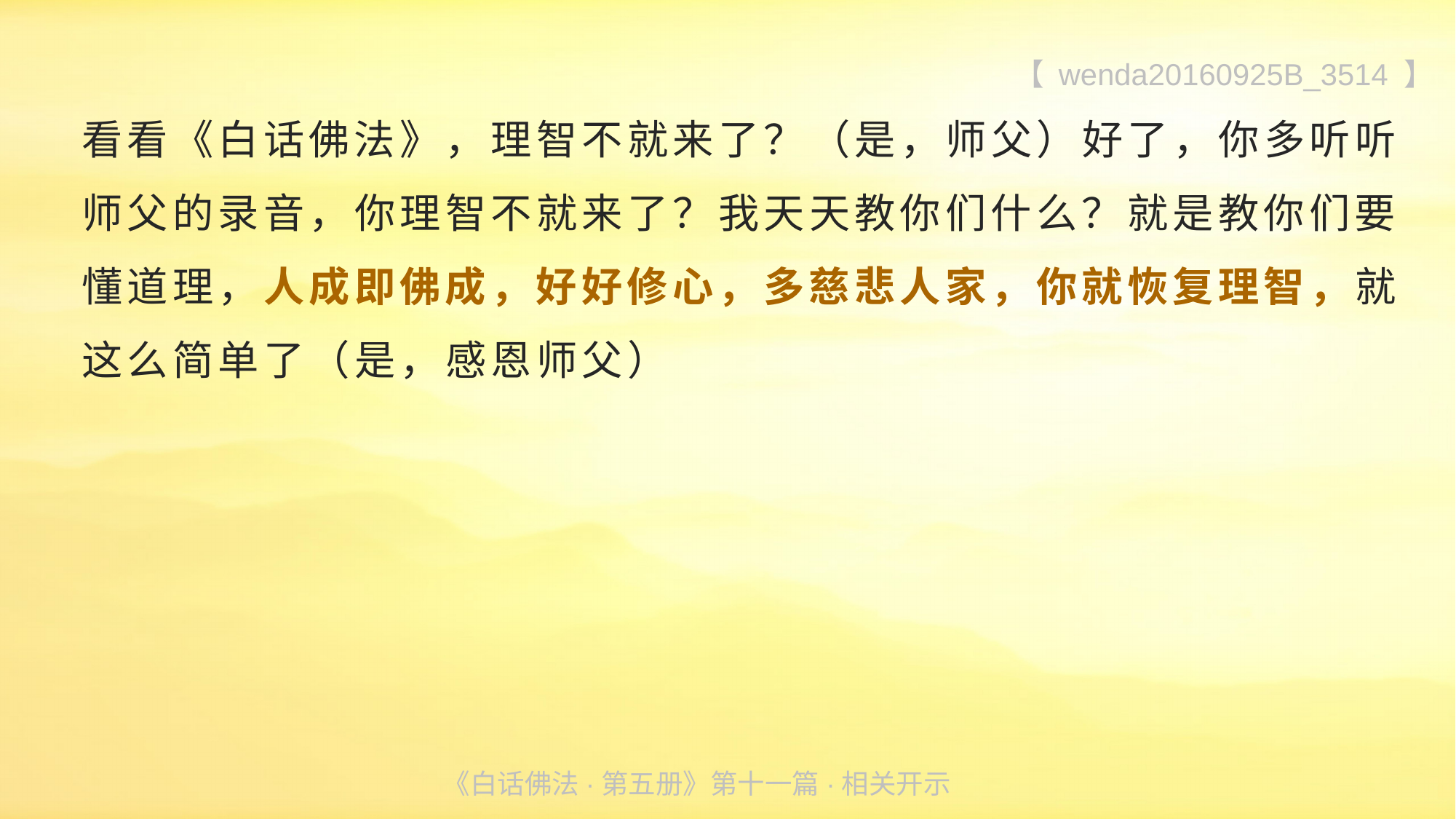

【 wenda20160925B_3514 】
看看《白话佛法》，理智不就来了？（是，师父）好了，你多听听师父的录音，你理智不就来了？我天天教你们什么？就是教你们要懂道理，人成即佛成，好好修心，多慈悲人家，你就恢复理智，就这么简单了（是，感恩师父）

《白话佛法·第五册》第十一篇·相关开示